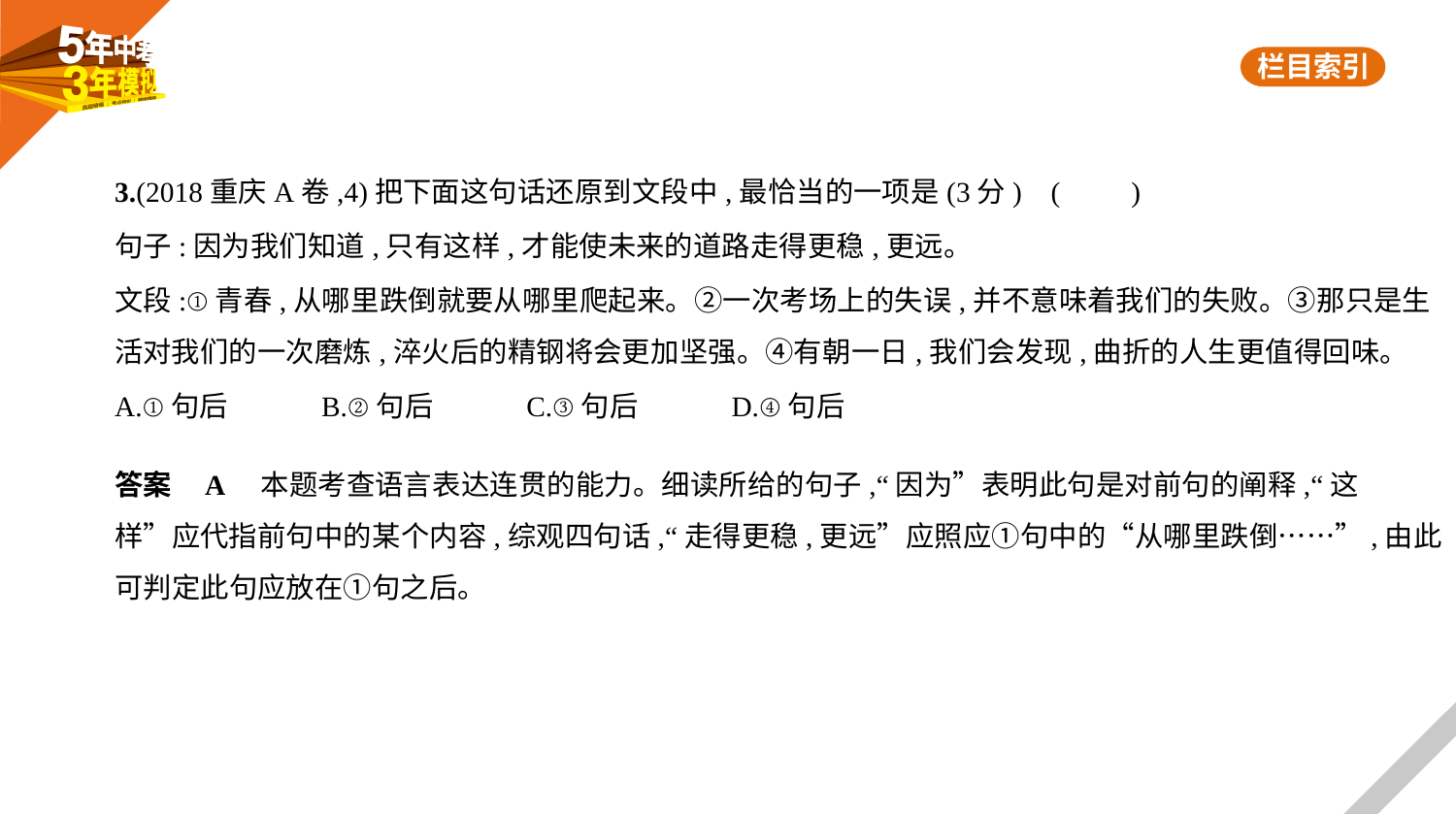

3.(2018重庆A卷,4)把下面这句话还原到文段中,最恰当的一项是(3分) (　　)
句子:因为我们知道,只有这样,才能使未来的道路走得更稳,更远。
文段:①青春,从哪里跌倒就要从哪里爬起来。②一次考场上的失误,并不意味着我们的失败。③那只是生
活对我们的一次磨炼,淬火后的精钢将会更加坚强。④有朝一日,我们会发现,曲折的人生更值得回味。
A.①句后　　　B.②句后　　　C.③句后　　　D.④句后
答案    A　本题考查语言表达连贯的能力。细读所给的句子,“因为”表明此句是对前句的阐释,“这
样”应代指前句中的某个内容,综观四句话,“走得更稳,更远”应照应①句中的“从哪里跌倒……”,由此
可判定此句应放在①句之后。